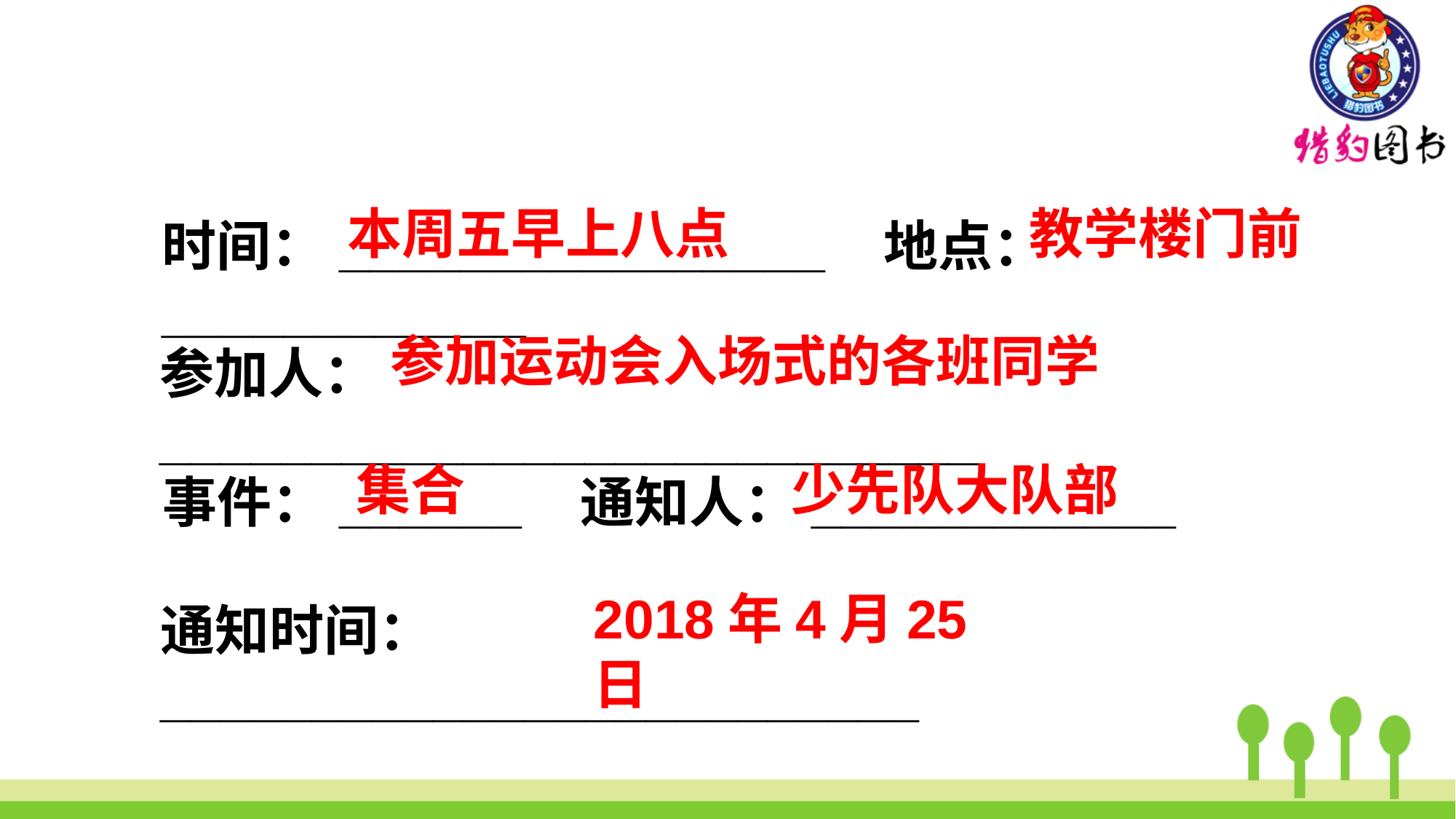

教学楼门前
本周五早上八点
时间：________________   地点：____________
参加运动会入场式的各班同学
参加人：___________________________
少先队大队部
集合
事件：______   通知人：____________
2018年4月25日
通知时间：_________________________